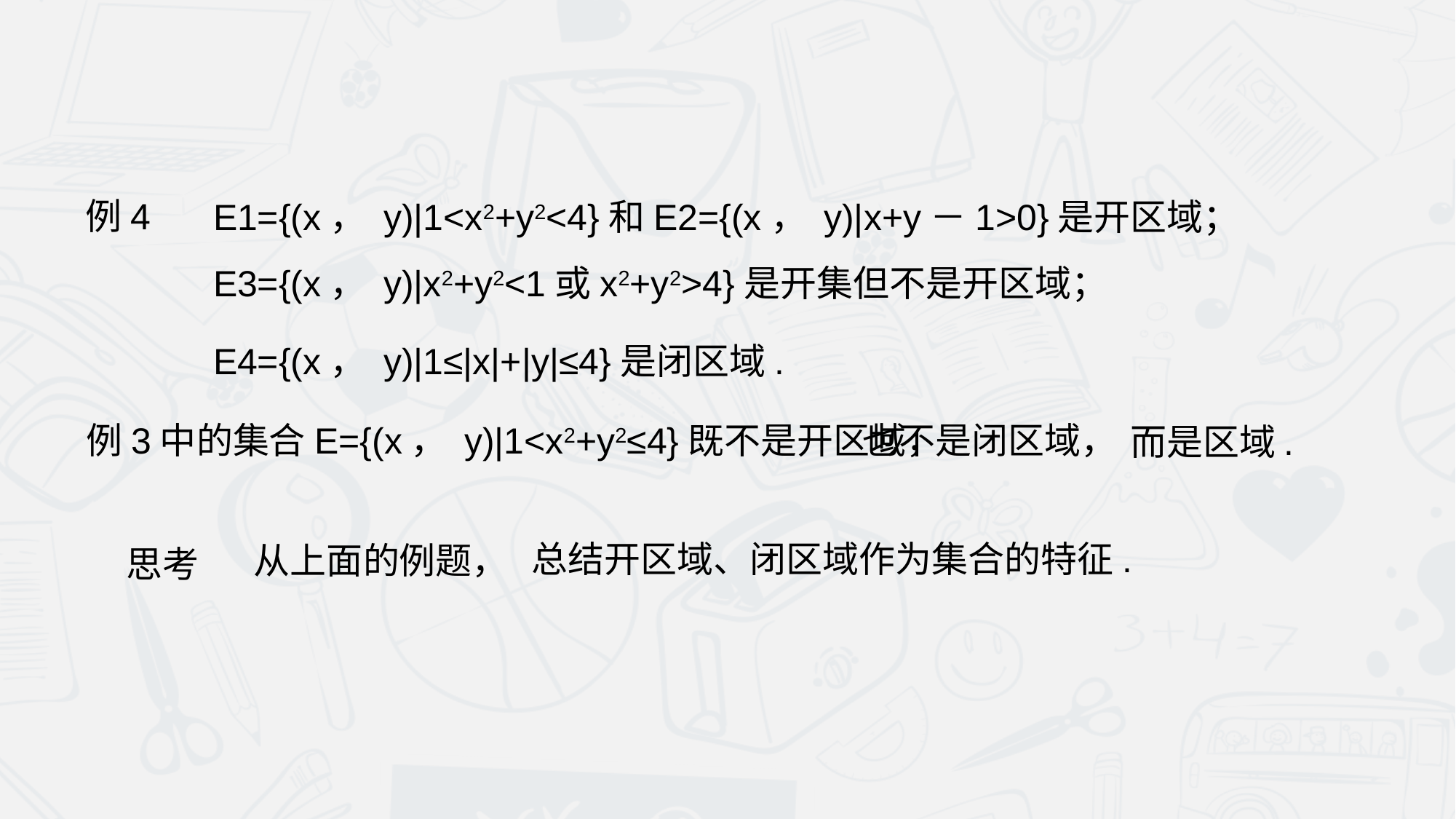

例4
E1={(x， y)|1<x2+y2<4}和E2={(x， y)|x+y－1>0}是开区域；
E3={(x， y)|x2+y2<1或x2+y2>4}是开集但不是开区域；
E4={(x， y)|1≤|x|+|y|≤4}是闭区域.
 例3中的集合E={(x， y)|1<x2+y2≤4}既不是开区域，
也不是闭区域，
而是区域.
总结开区域、闭区域作为集合的特征.
从上面的例题，
思考